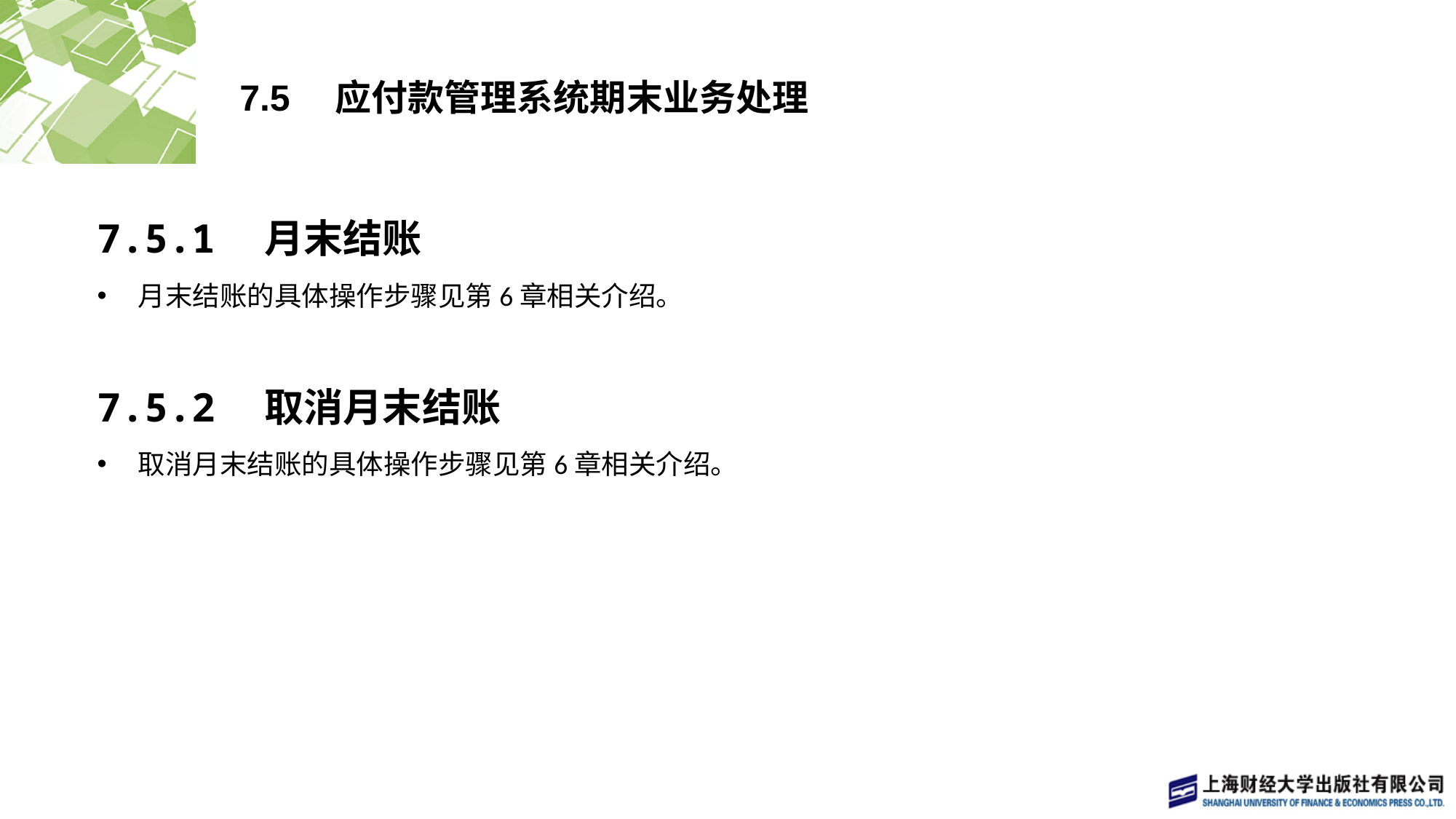

# 7.5　应付款管理系统期末业务处理
7.5.1　月末结账
月末结账的具体操作步骤见第6章相关介绍。

7.5.2　取消月末结账
取消月末结账的具体操作步骤见第6章相关介绍。